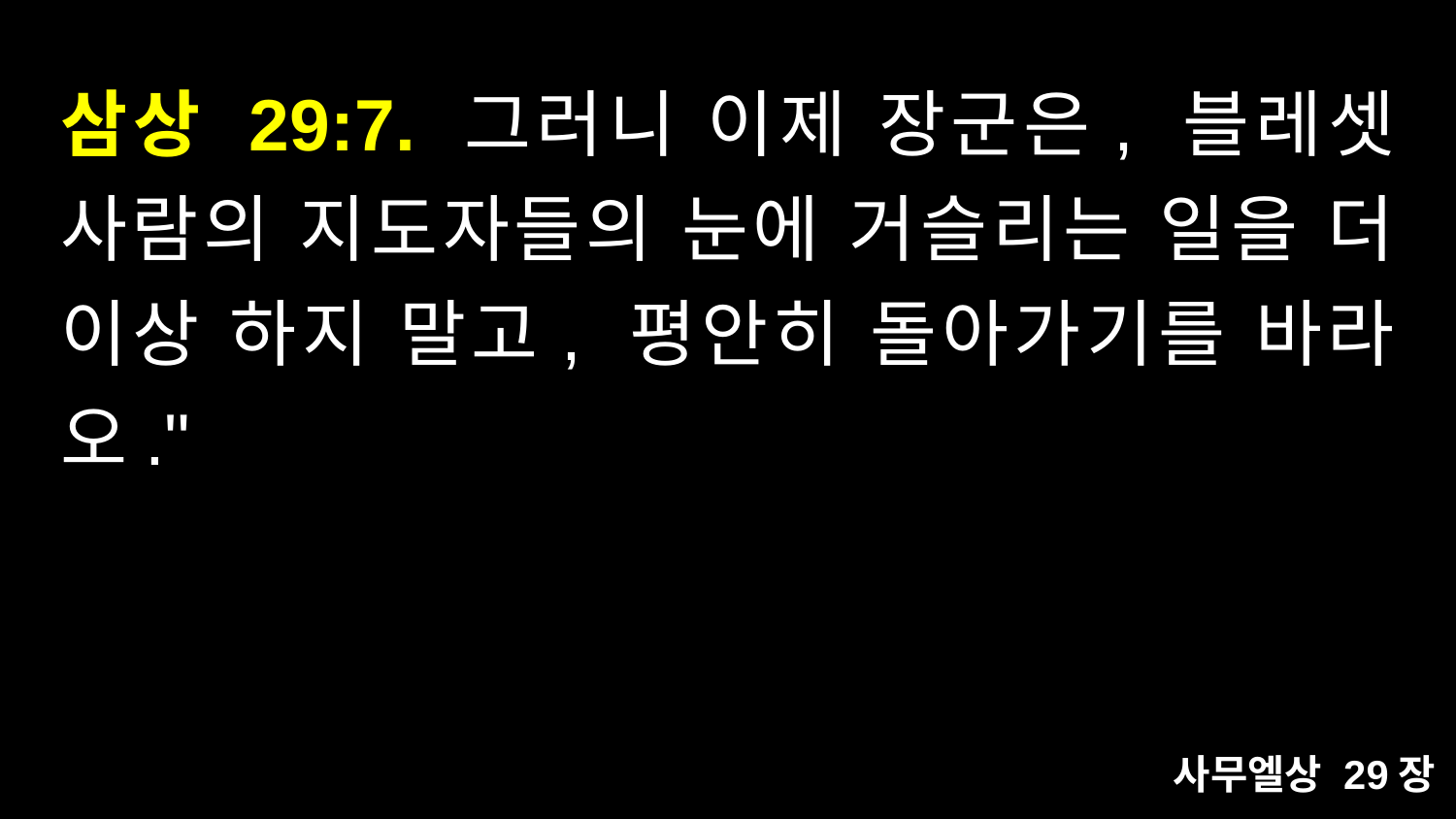

# 삼상 29:7. 그러니 이제 장군은, 블레셋 사람의 지도자들의 눈에 거슬리는 일을 더 이상 하지 말고, 평안히 돌아가기를 바라오."
사무엘상 29장